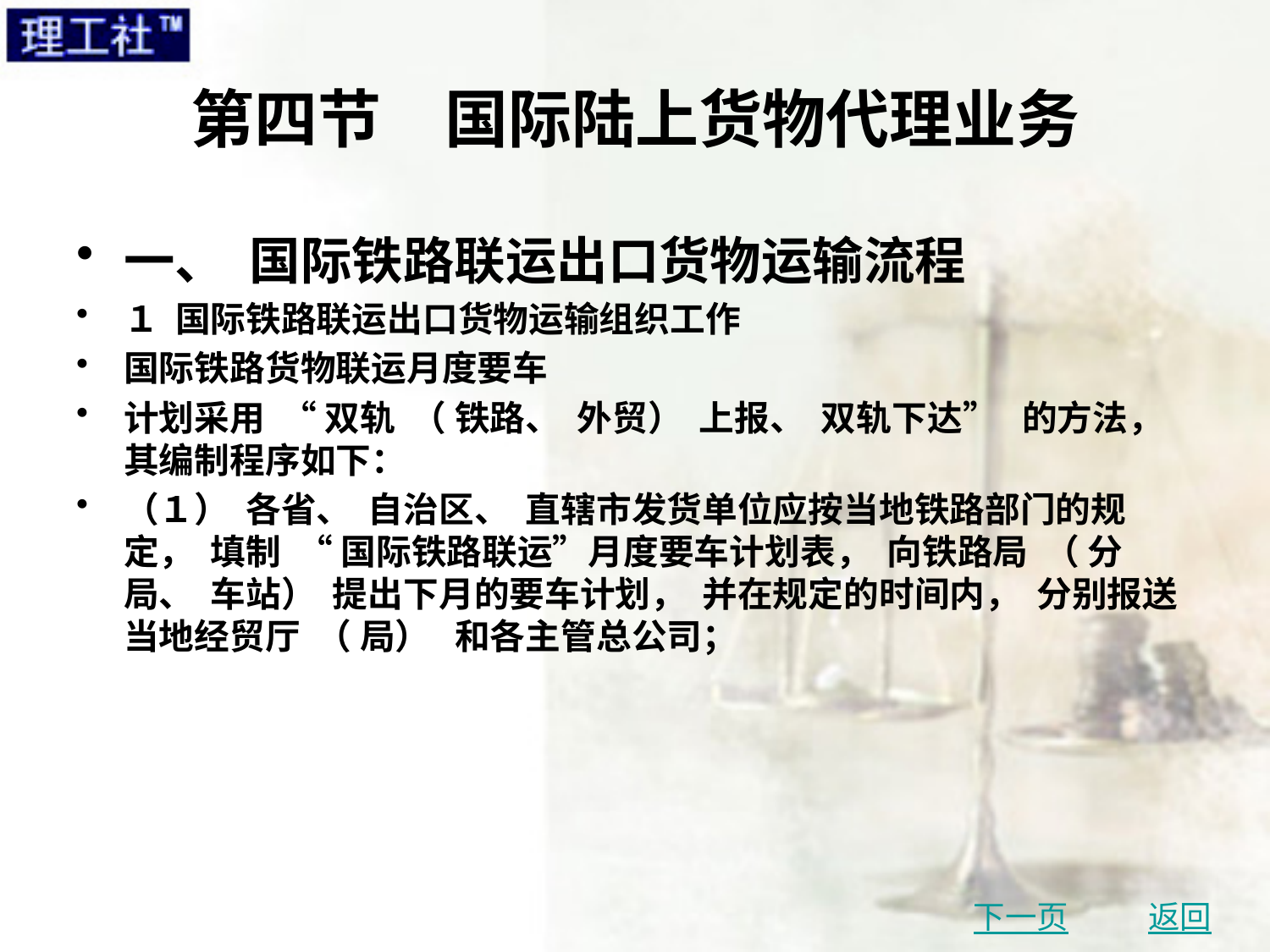

# 第四节　国际陆上货物代理业务
一、  国际铁路联运出口货物运输流程
１  国际铁路联运出口货物运输组织工作
国际铁路货物联运月度要车
计划采用  “ 双轨  （ 铁路、  外贸）  上报、  双轨下达”   的方法，  其编制程序如下：
（１）  各省、  自治区、  直辖市发货单位应按当地铁路部门的规定，  填制  “ 国际铁路联运”月度要车计划表，  向铁路局  （ 分局、  车站）  提出下月的要车计划，  并在规定的时间内，  分别报送当地经贸厅  （ 局）   和各主管总公司；

下一页
返回